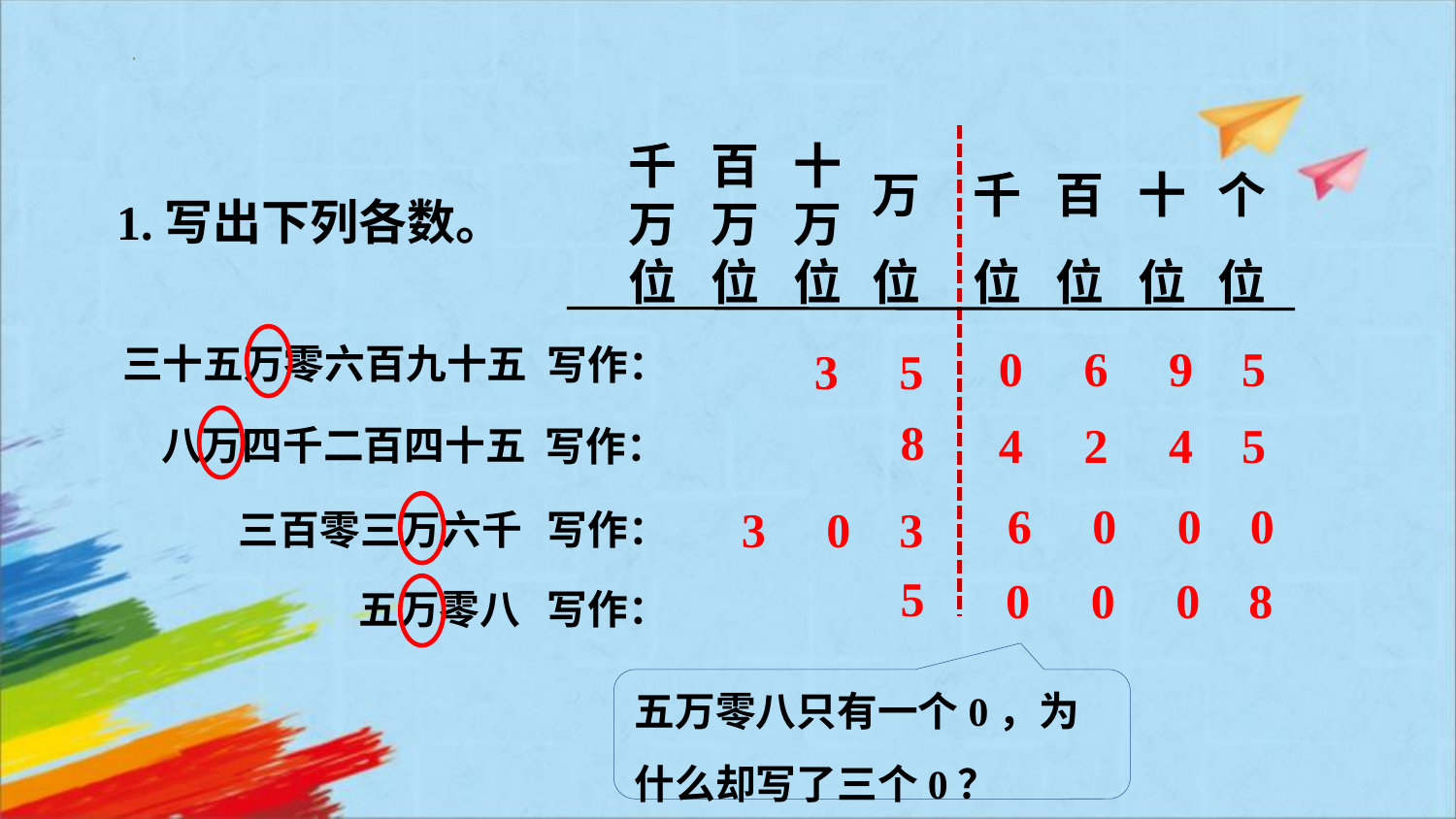

千万位
百万位
十万位
万位
千位
百位
十位
个位
1.写出下列各数。

三十五万零六百九十五
0     6     9    5
写作：
3     5
8
4     2     4    5

八万四千二百四十五
写作：
6     0     0    0
3     0    3

三百零三万六千
写作：
5
0     0     0    8

五万零八
写作：
五万零八只有一个0，为什么却写了三个0？